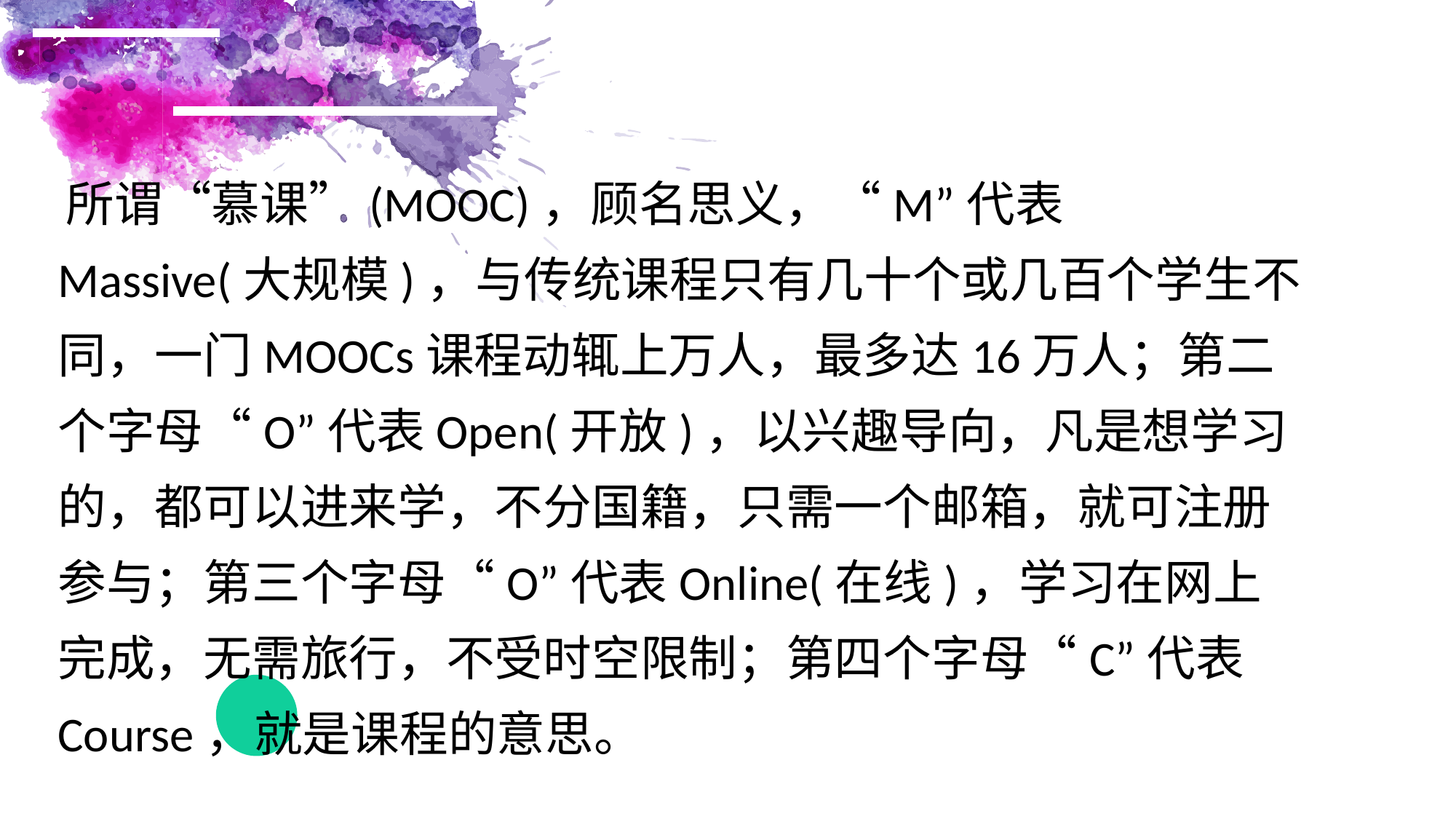

所谓“慕课”(MOOC)，顾名思义，“M”代表Massive(大规模)，与传统课程只有几十个或几百个学生不同，一门MOOCs课程动辄上万人，最多达16万人；第二个字母“O”代表Open(开放)，以兴趣导向，凡是想学习的，都可以进来学，不分国籍，只需一个邮箱，就可注册参与；第三个字母“O”代表Online(在线)，学习在网上完成，无需旅行，不受时空限制；第四个字母“C”代表Course，就是课程的意思。